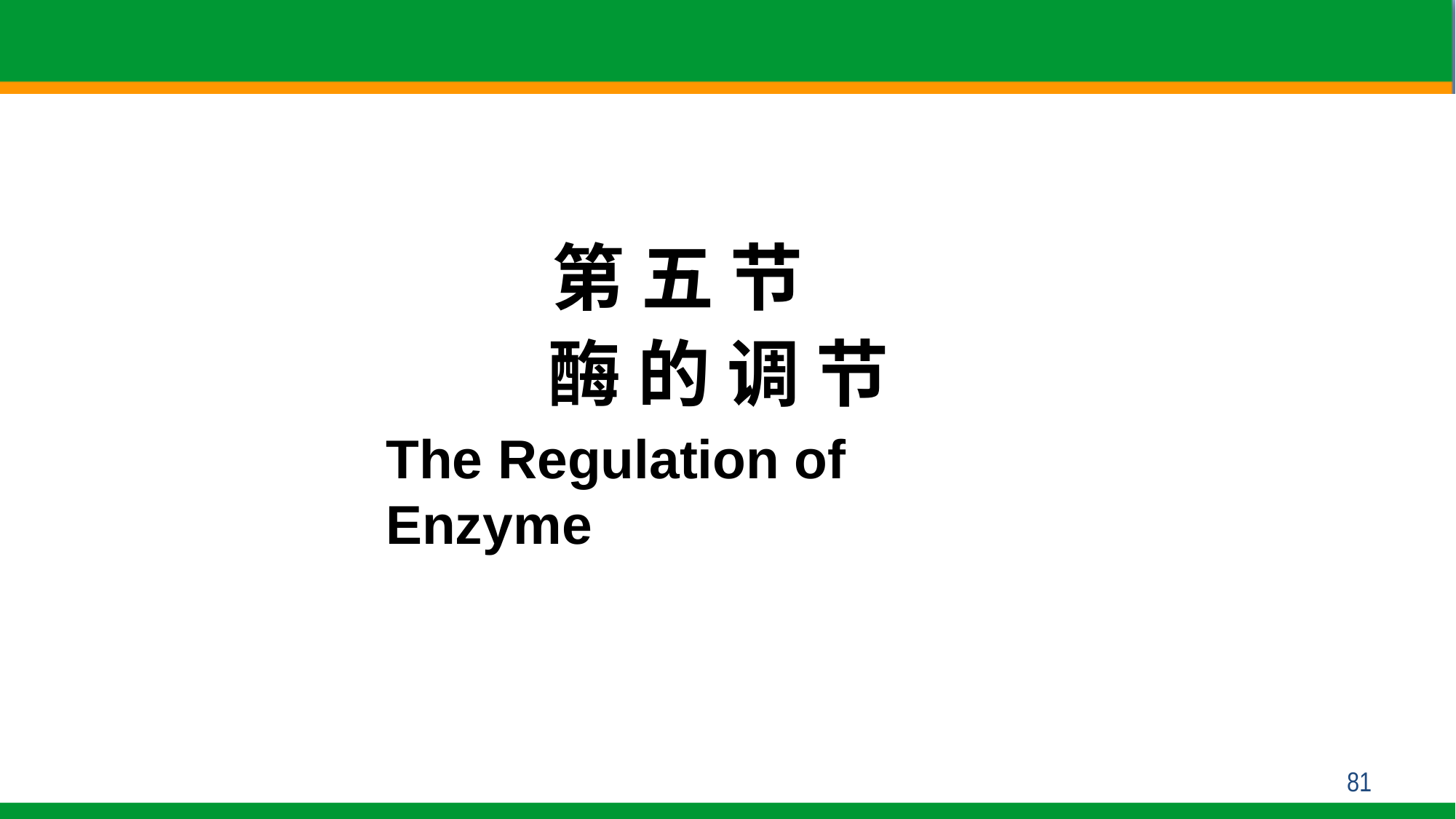

第 五 节
酶 的 调 节
The Regulation of Enzyme
81